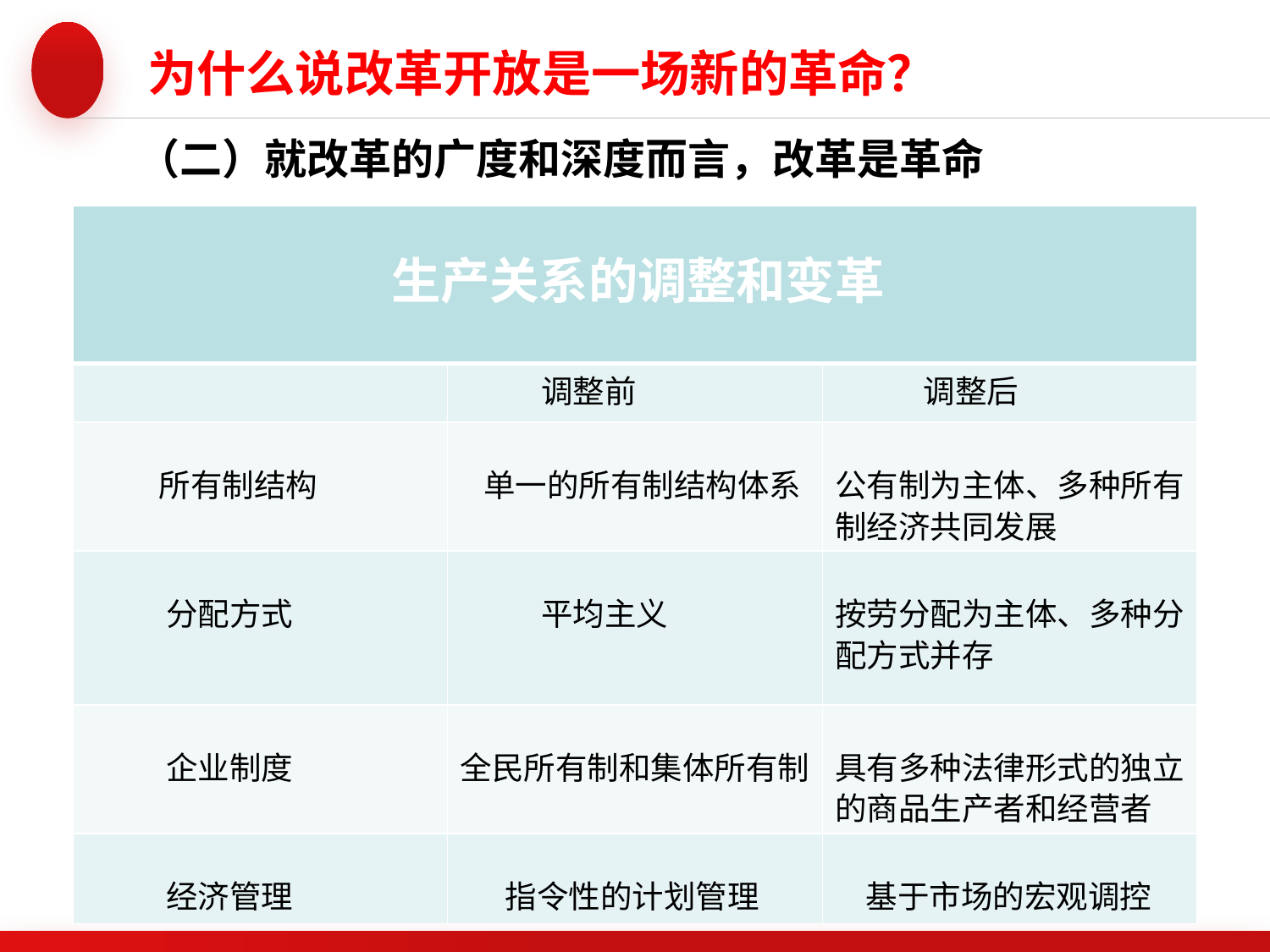

为什么说改革开放是一场新的革命？
（二）就改革的广度和深度而言，改革是革命
| 生产关系的调整和变革 |  |  |
| --- | --- | --- |
|  | 调整前 | 调整后 |
| 所有制结构 | 单一的所有制结构体系 | 公有制为主体、多种所有制经济共同发展 |
| 分配方式 | 平均主义 | 按劳分配为主体、多种分配方式并存 |
| 企业制度 | 全民所有制和集体所有制 | 具有多种法律形式的独立的商品生产者和经营者 |
| 经济管理 | 指令性的计划管理 | 基于市场的宏观调控 |